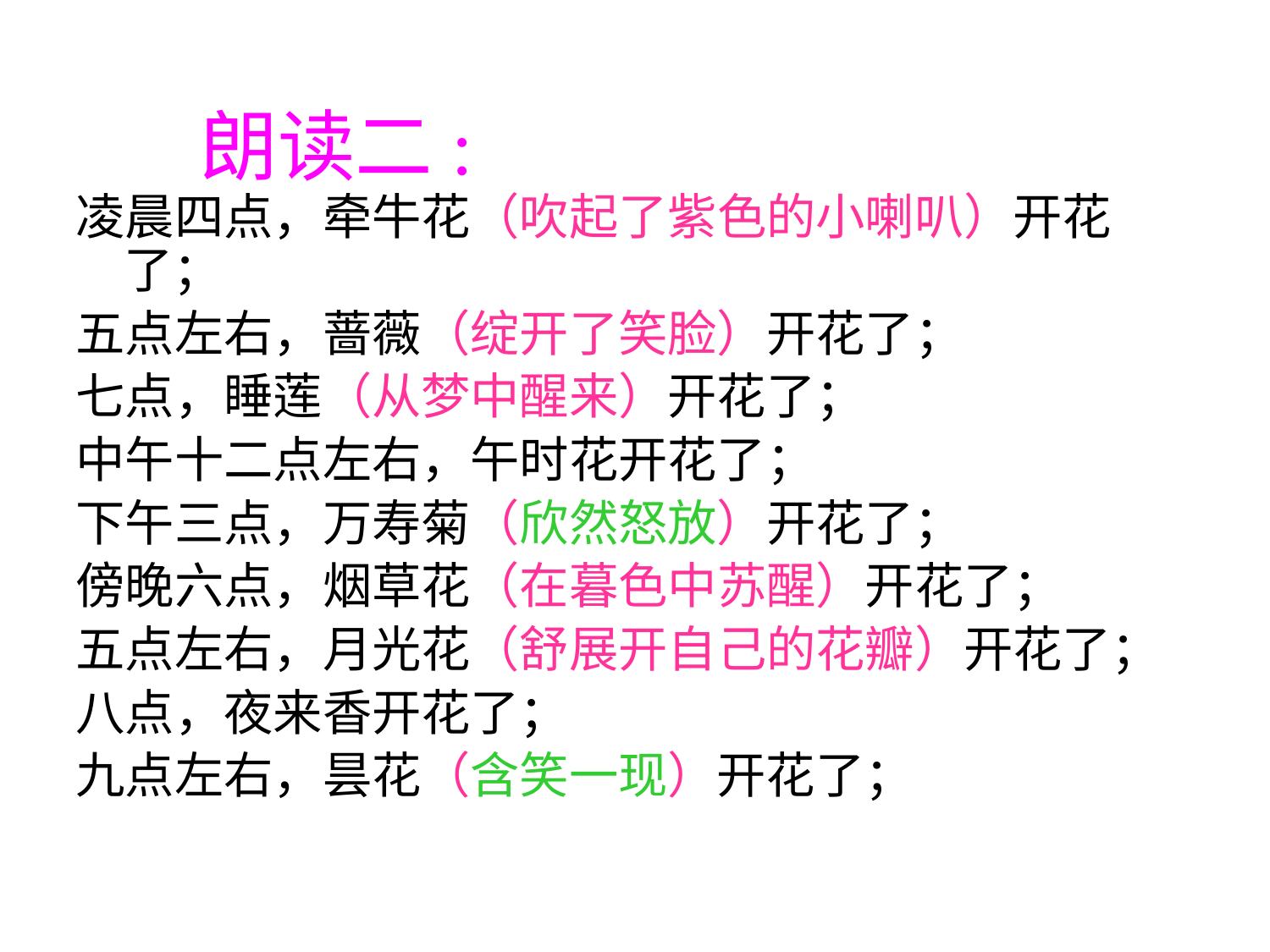

# 朗读二:
凌晨四点，牵牛花（吹起了紫色的小喇叭）开花了；
五点左右，蔷薇（绽开了笑脸）开花了；
七点，睡莲（从梦中醒来）开花了；
中午十二点左右，午时花开花了；
下午三点，万寿菊（欣然怒放）开花了；
傍晚六点，烟草花（在暮色中苏醒）开花了；
五点左右，月光花（舒展开自己的花瓣）开花了；
八点，夜来香开花了；
九点左右，昙花（含笑一现）开花了；